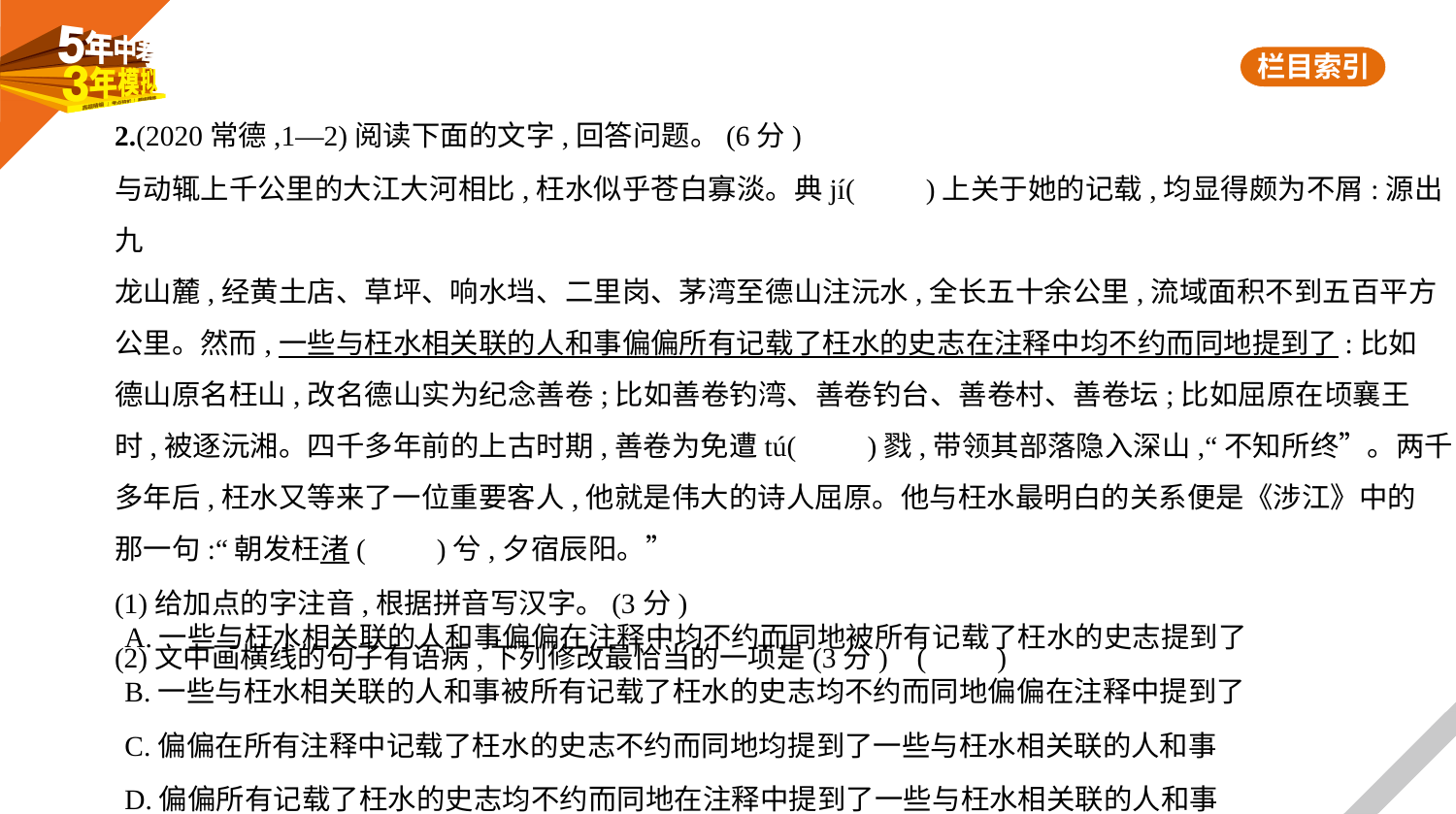

2.(2020常德,1—2)阅读下面的文字,回答问题。(6分)
与动辄上千公里的大江大河相比,枉水似乎苍白寡淡。典jí(　　)上关于她的记载,均显得颇为不屑:源出九
龙山麓,经黄土店、草坪、响水垱、二里岗、茅湾至德山注沅水,全长五十余公里,流域面积不到五百平方
公里。然而,一些与枉水相关联的人和事偏偏所有记载了枉水的史志在注释中均不约而同地提到了:比如
德山原名枉山,改名德山实为纪念善卷;比如善卷钓湾、善卷钓台、善卷村、善卷坛;比如屈原在顷襄王
时,被逐沅湘。四千多年前的上古时期,善卷为免遭tú(　　)戮,带领其部落隐入深山,“不知所终”。两千
多年后,枉水又等来了一位重要客人,他就是伟大的诗人屈原。他与枉水最明白的关系便是《涉江》中的
那一句:“朝发枉渚(　　)兮,夕宿辰阳。”
(1)给加点的字注音,根据拼音写汉字。(3分)
(2)文中画横线的句子有语病,下列修改最恰当的一项是(3分) (　　)
A.一些与枉水相关联的人和事偏偏在注释中均不约而同地被所有记载了枉水的史志提到了
B.一些与枉水相关联的人和事被所有记载了枉水的史志均不约而同地偏偏在注释中提到了
C.偏偏在所有注释中记载了枉水的史志不约而同地均提到了一些与枉水相关联的人和事
D.偏偏所有记载了枉水的史志均不约而同地在注释中提到了一些与枉水相关联的人和事